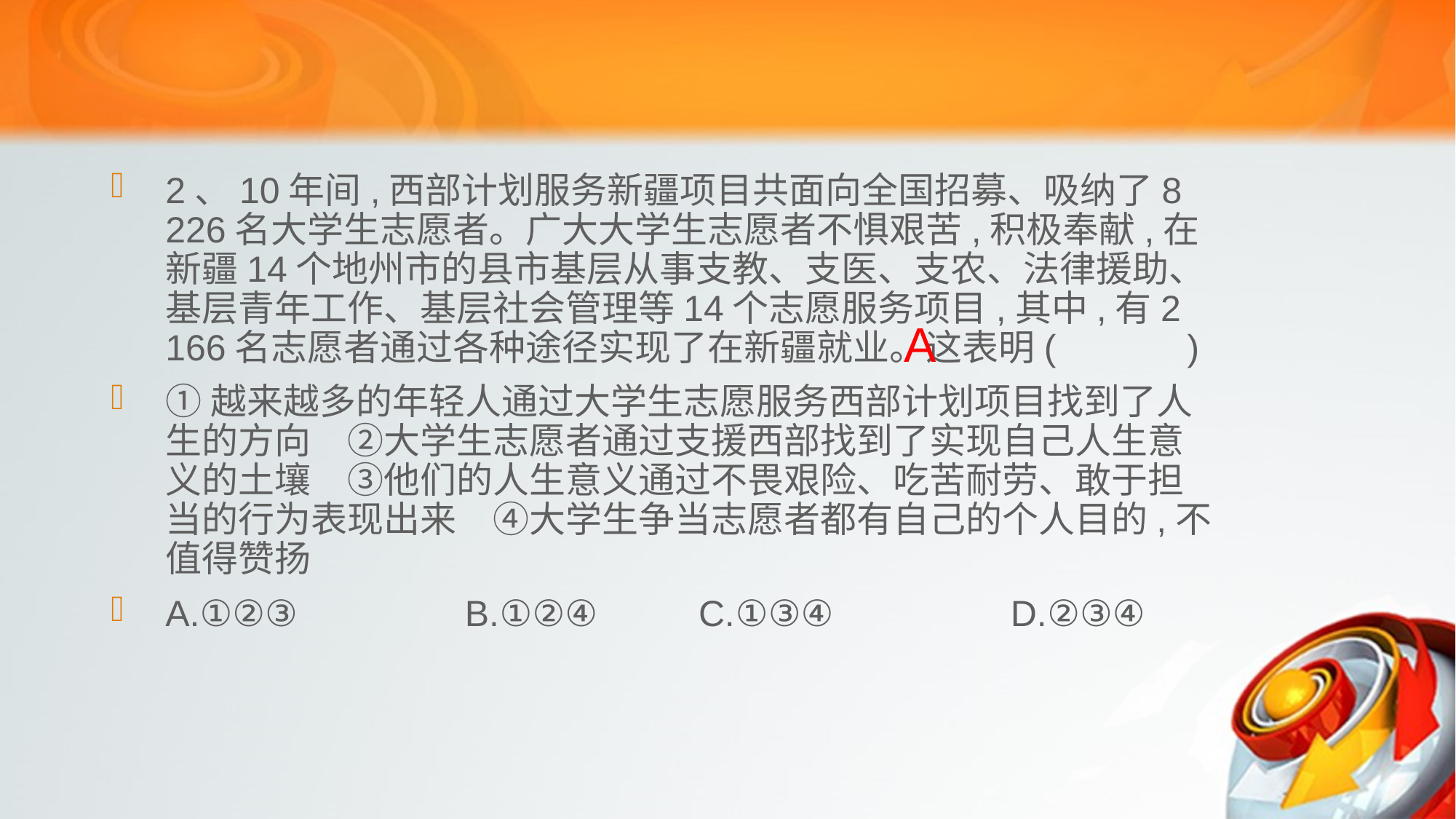

2、10年间,西部计划服务新疆项目共面向全国招募、吸纳了8 226名大学生志愿者。广大大学生志愿者不惧艰苦,积极奉献,在新疆14个地州市的县市基层从事支教、支医、支农、法律援助、基层青年工作、基层社会管理等14个志愿服务项目,其中,有2 166名志愿者通过各种途径实现了在新疆就业。这表明(　     　)
①越来越多的年轻人通过大学生志愿服务西部计划项目找到了人生的方向　②大学生志愿者通过支援西部找到了实现自己人生意义的土壤　③他们的人生意义通过不畏艰险、吃苦耐劳、敢于担当的行为表现出来　④大学生争当志愿者都有自己的个人目的,不值得赞扬
A.①②③	        B.①②④          C.①③④	        D.②③④
A